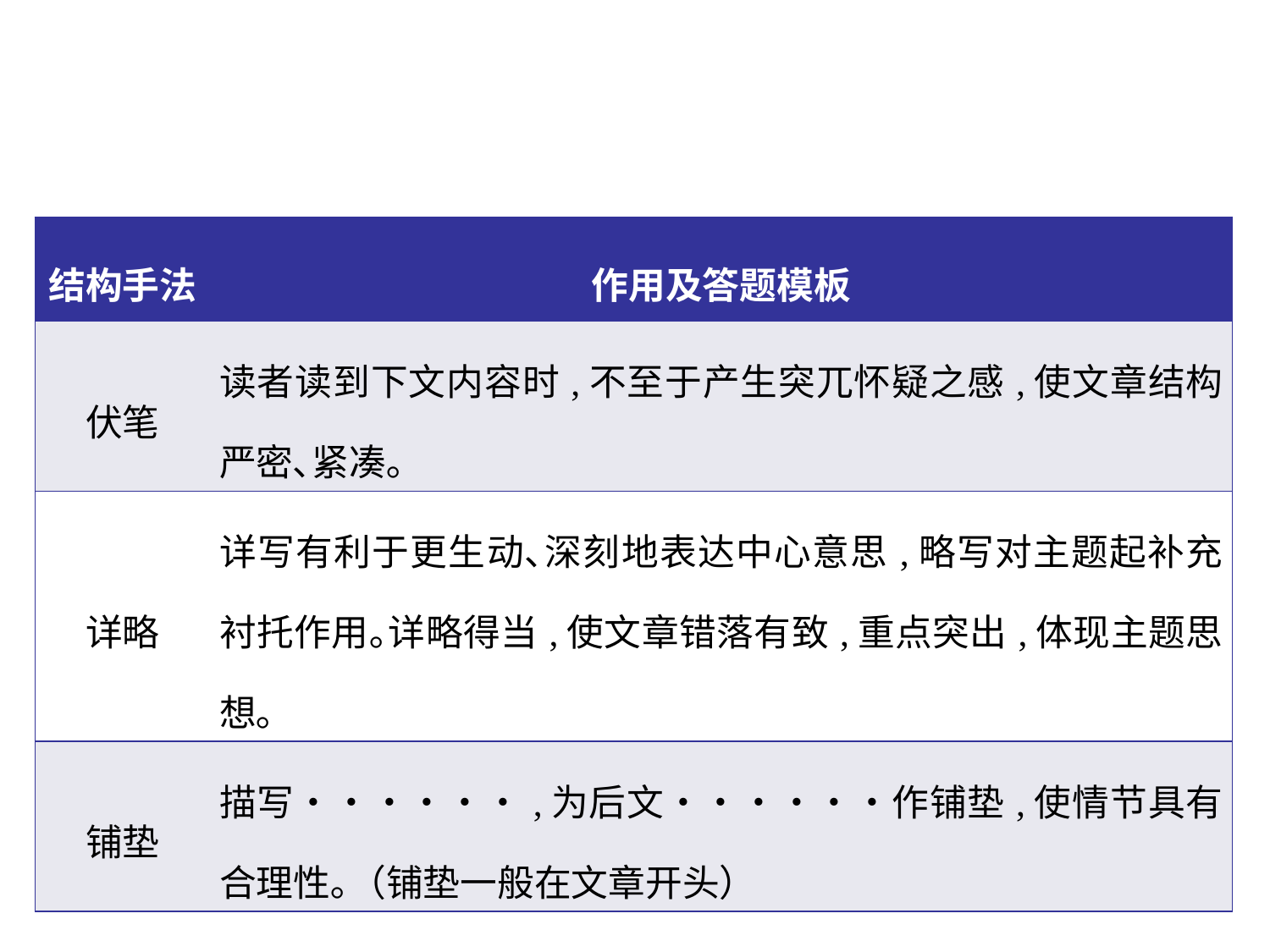

| 结构手法 | 作用及答题模板 |
| --- | --- |
| 伏笔 | 读者读到下文内容时,不至于产生突兀怀疑之感,使文章结构严密､紧凑｡ |
| 详略 | 详写有利于更生动､深刻地表达中心意思,略写对主题起补充衬托作用｡详略得当,使文章错落有致,重点突出,体现主题思想｡ |
| 铺垫 | 描写••••••,为后文••••••作铺垫,使情节具有合理性｡（铺垫一般在文章开头） |